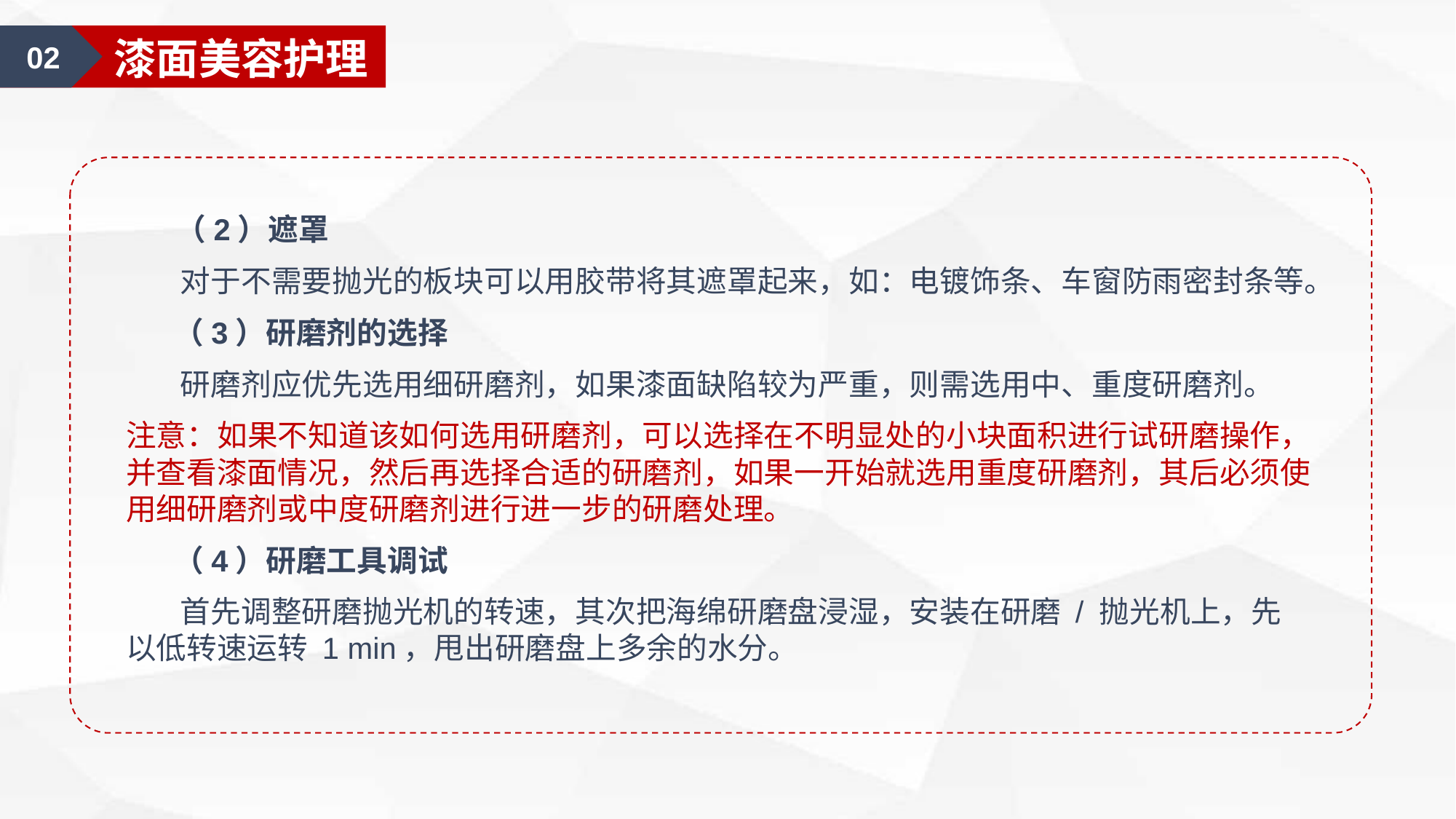

02
漆面美容护理

       （2）遮罩
       对于不需要抛光的板块可以用胶带将其遮罩起来，如：电镀饰条、车窗防雨密封条等。
      （3）研磨剂的选择
       研磨剂应优先选用细研磨剂，如果漆面缺陷较为严重，则需选用中、重度研磨剂。
注意：如果不知道该如何选用研磨剂，可以选择在不明显处的小块面积进行试研磨操作，并查看漆面情况，然后再选择合适的研磨剂，如果一开始就选用重度研磨剂，其后必须使用细研磨剂或中度研磨剂进行进一步的研磨处理。
      （4）研磨工具调试
       首先调整研磨抛光机的转速，其次把海绵研磨盘浸湿，安装在研磨 / 抛光机上，先以低转速运转 1 min，甩出研磨盘上多余的水分。